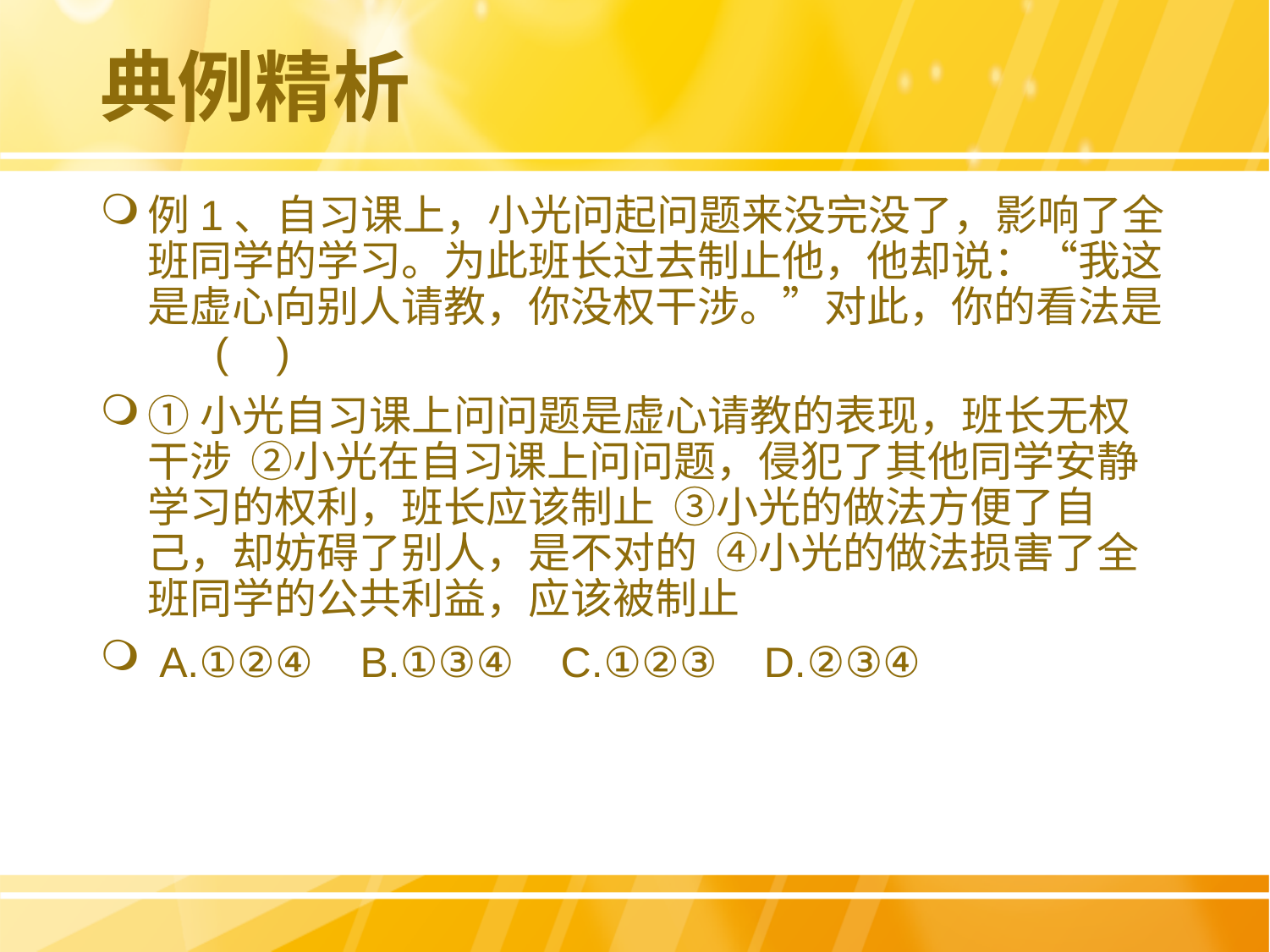

# 典例精析
例1、自习课上，小光问起问题来没完没了，影响了全班同学的学习。为此班长过去制止他，他却说：“我这是虚心向别人请教，你没权干涉。”对此，你的看法是       (    )
①小光自习课上问问题是虚心请教的表现，班长无权干涉  ②小光在自习课上问问题，侵犯了其他同学安静学习的权利，班长应该制止  ③小光的做法方便了自己，却妨碍了别人，是不对的  ④小光的做法损害了全班同学的公共利益，应该被制止
 A.①②④    B.①③④    C.①②③    D.②③④